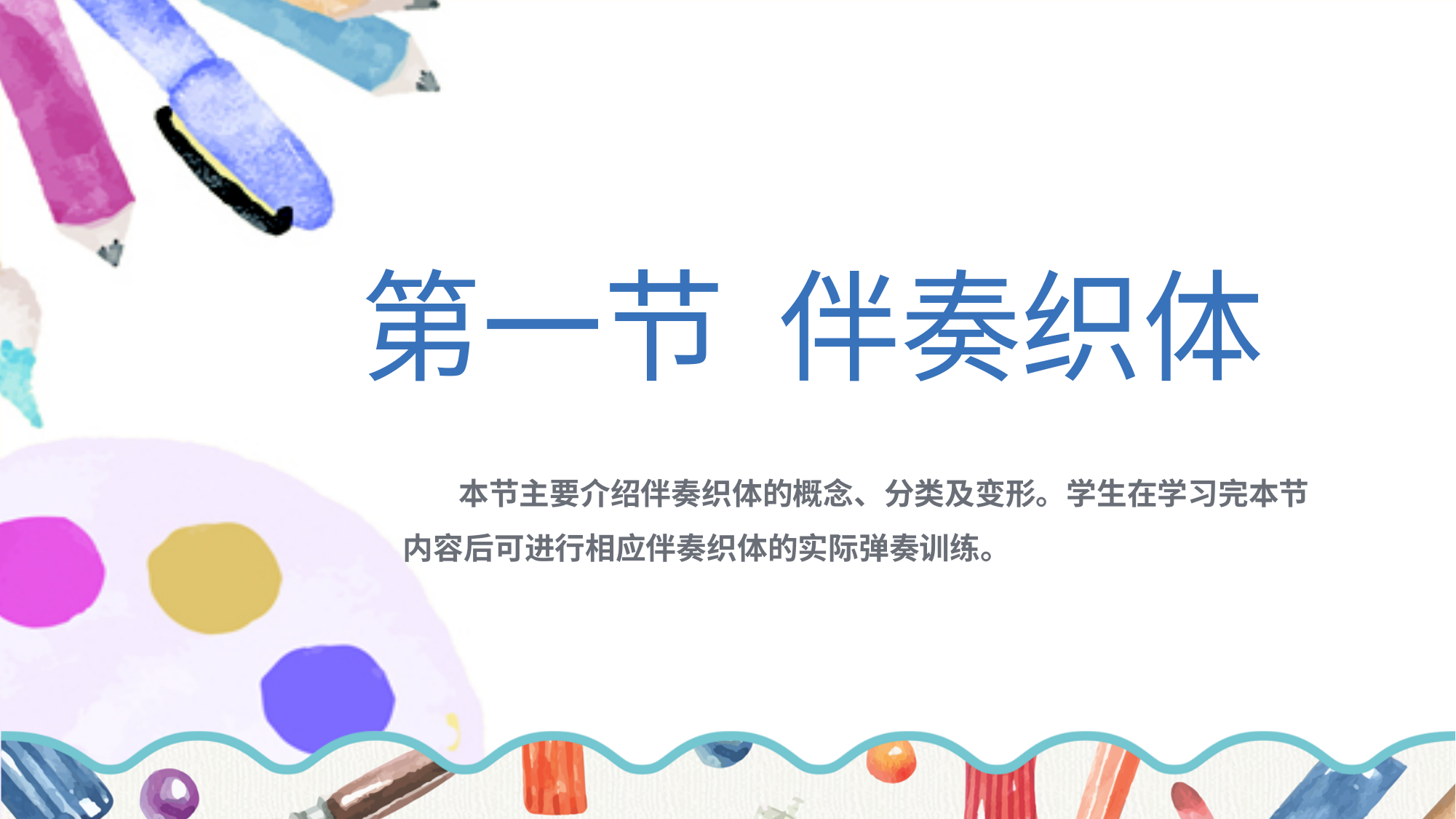

第一节  伴奏织体
       本节主要介绍伴奏织体的概念、分类及变形。学生在学习完本节内容后可进行相应伴奏织体的实际弹奏训练。